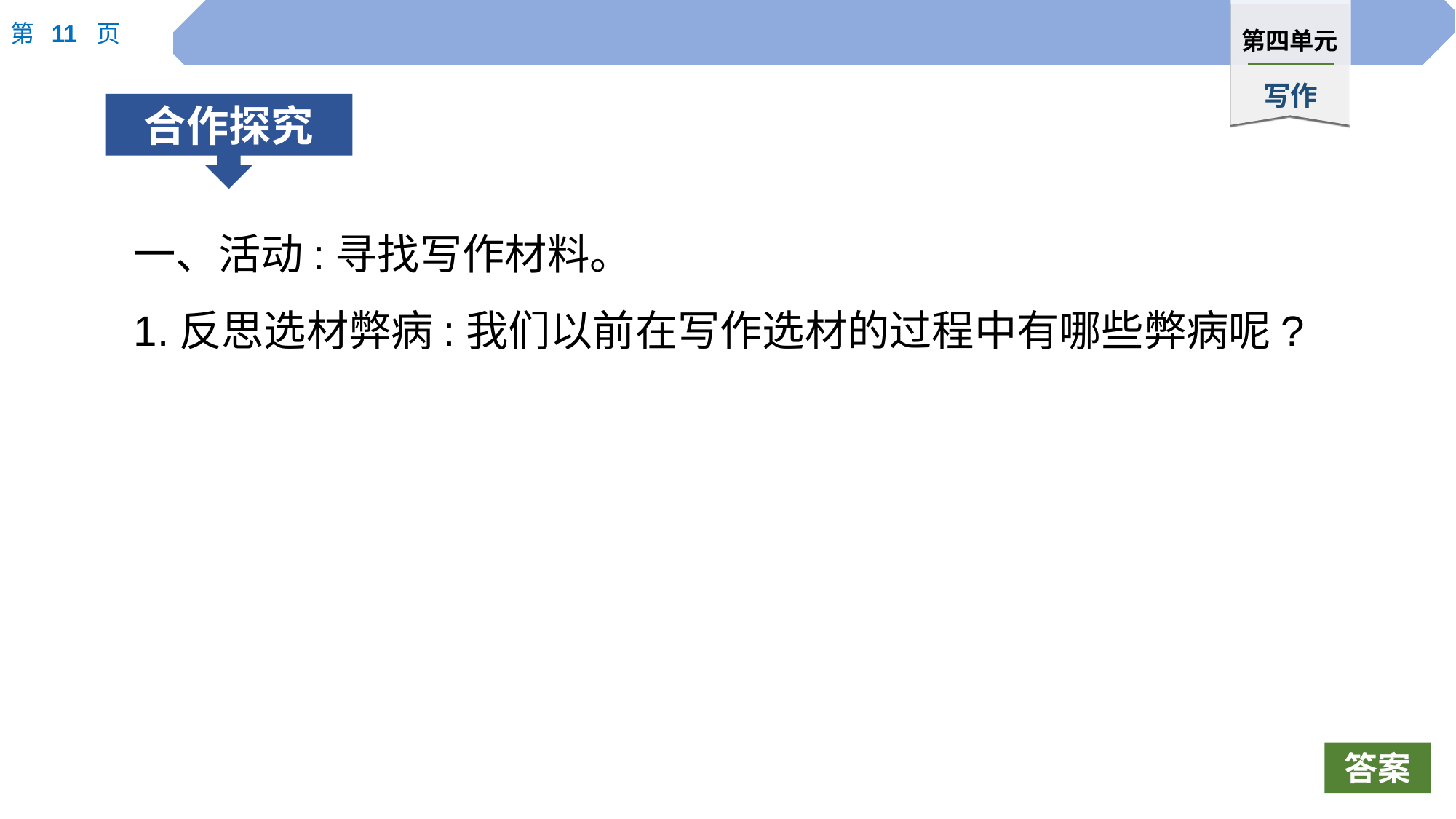

一、活动:寻找写作材料。
1.反思选材弊病:我们以前在写作选材的过程中有哪些弊病呢?
答案